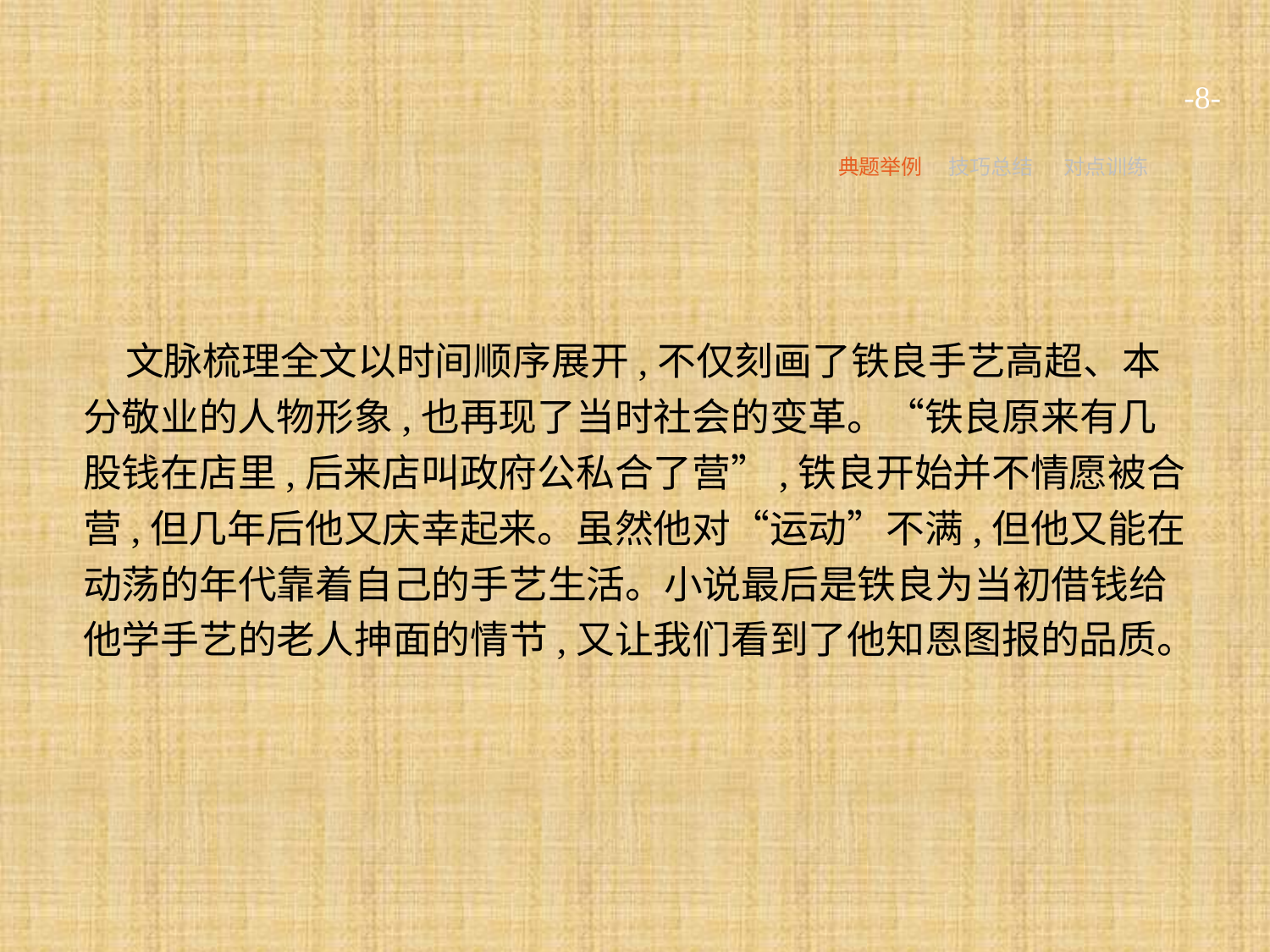

-8-
典题举例
技巧总结
对点训练
文脉梳理全文以时间顺序展开,不仅刻画了铁良手艺高超、本分敬业的人物形象,也再现了当时社会的变革。“铁良原来有几股钱在店里,后来店叫政府公私合了营”,铁良开始并不情愿被合营,但几年后他又庆幸起来。虽然他对“运动”不满,但他又能在动荡的年代靠着自己的手艺生活。小说最后是铁良为当初借钱给他学手艺的老人抻面的情节,又让我们看到了他知恩图报的品质。